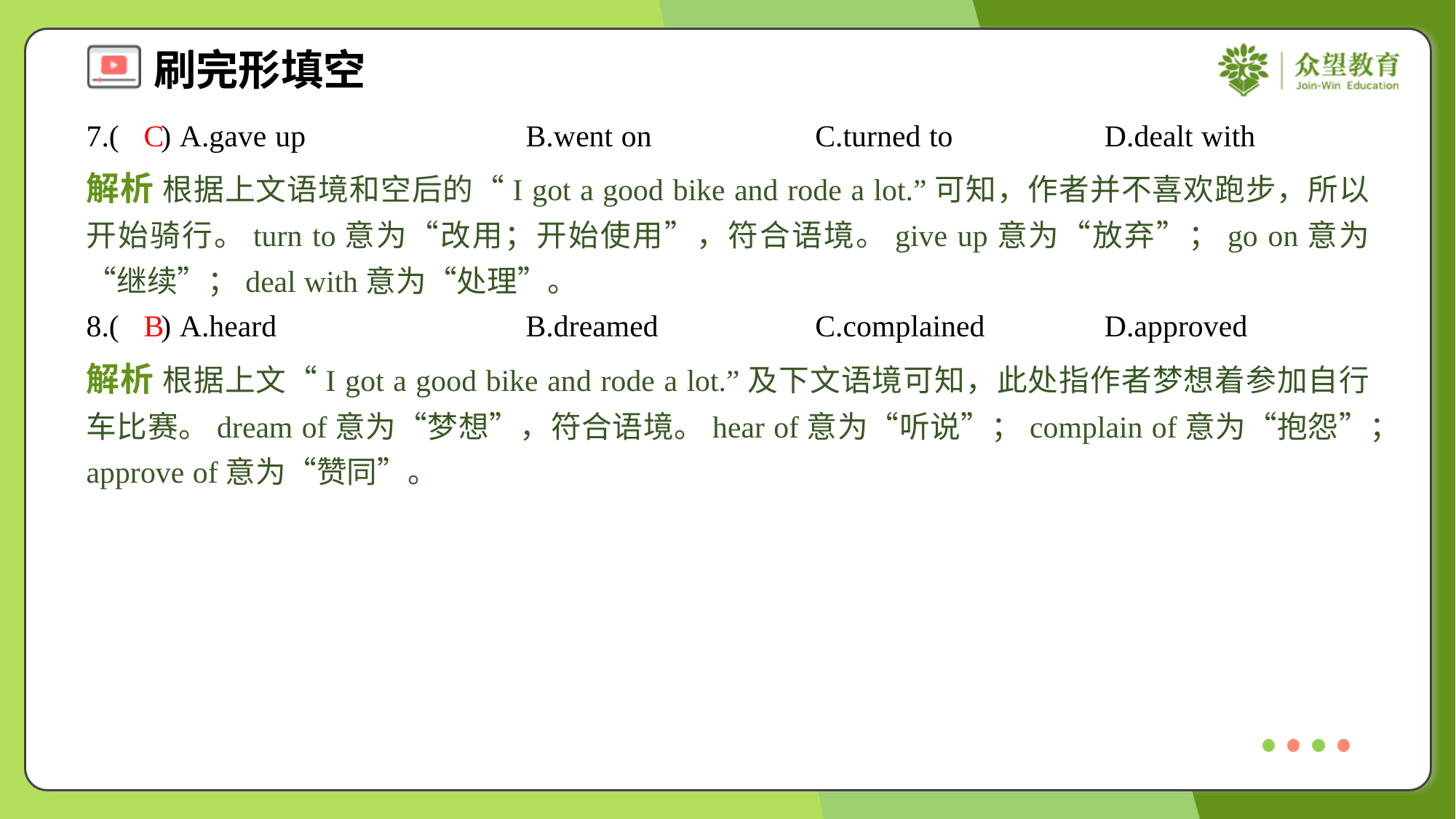

7.(     ) A.gave up	B.went on	C.turned to	D.dealt with
C
解析 根据上文语境和空后的“I got a good bike and rode a lot.”可知，作者并不喜欢跑步，所以开始骑行。turn to意为“改用；开始使用”，符合语境。give up意为“放弃”；go on意为“继续”；deal with意为“处理”。
8.(     ) A.heard	B.dreamed	C.complained	D.approved
B
解析 根据上文“I got a good bike and rode a lot.”及下文语境可知，此处指作者梦想着参加自行车比赛。dream of意为“梦想”，符合语境。hear of意为“听说”；complain of意为“抱怨”；approve of意为“赞同”。